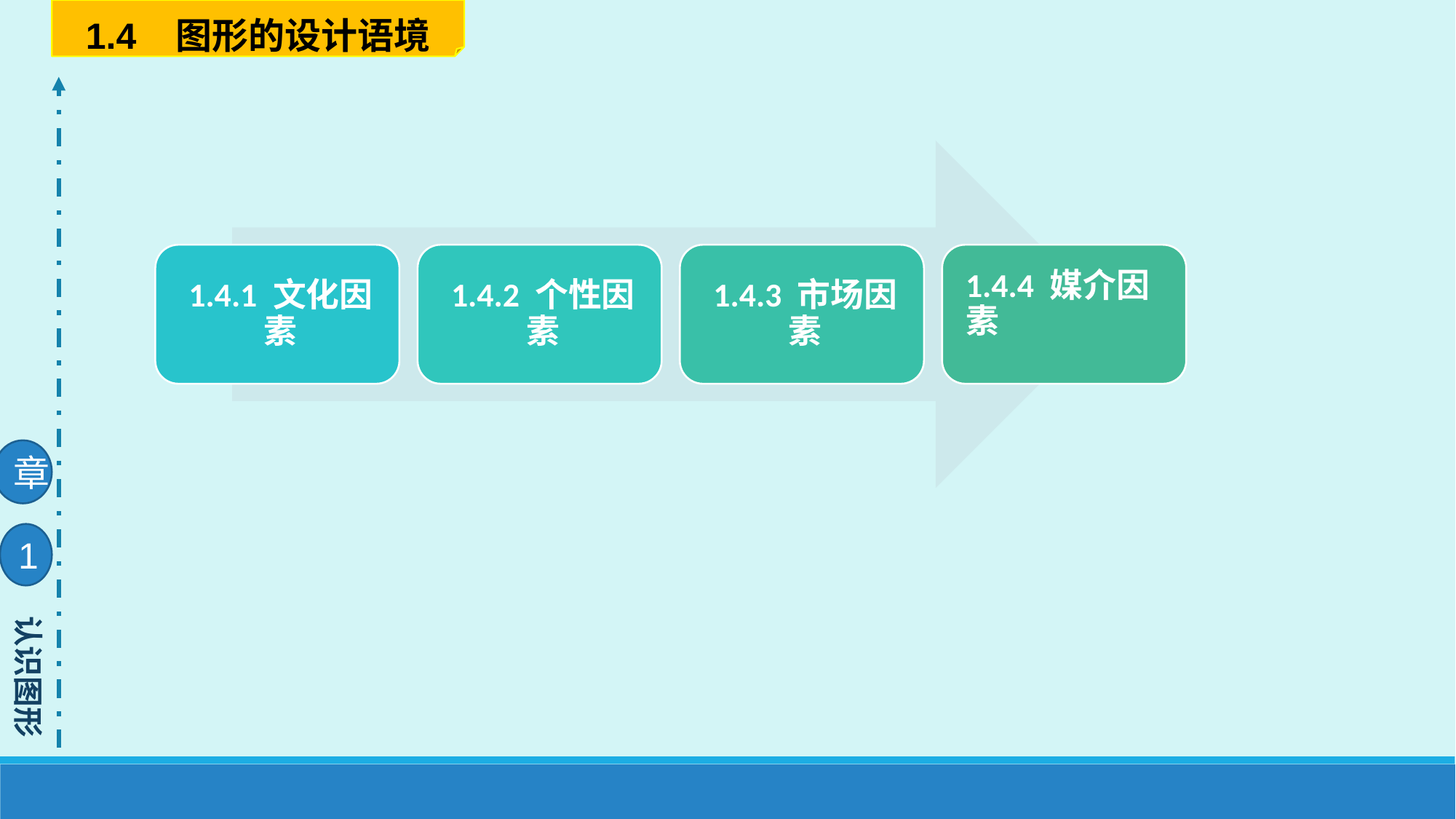

1.4   图形的设计语境
1.4.1 文化因素
1.4.2 个性因素
1.4.3 市场因素
1.4.4 媒介因素

章
1
认识图形